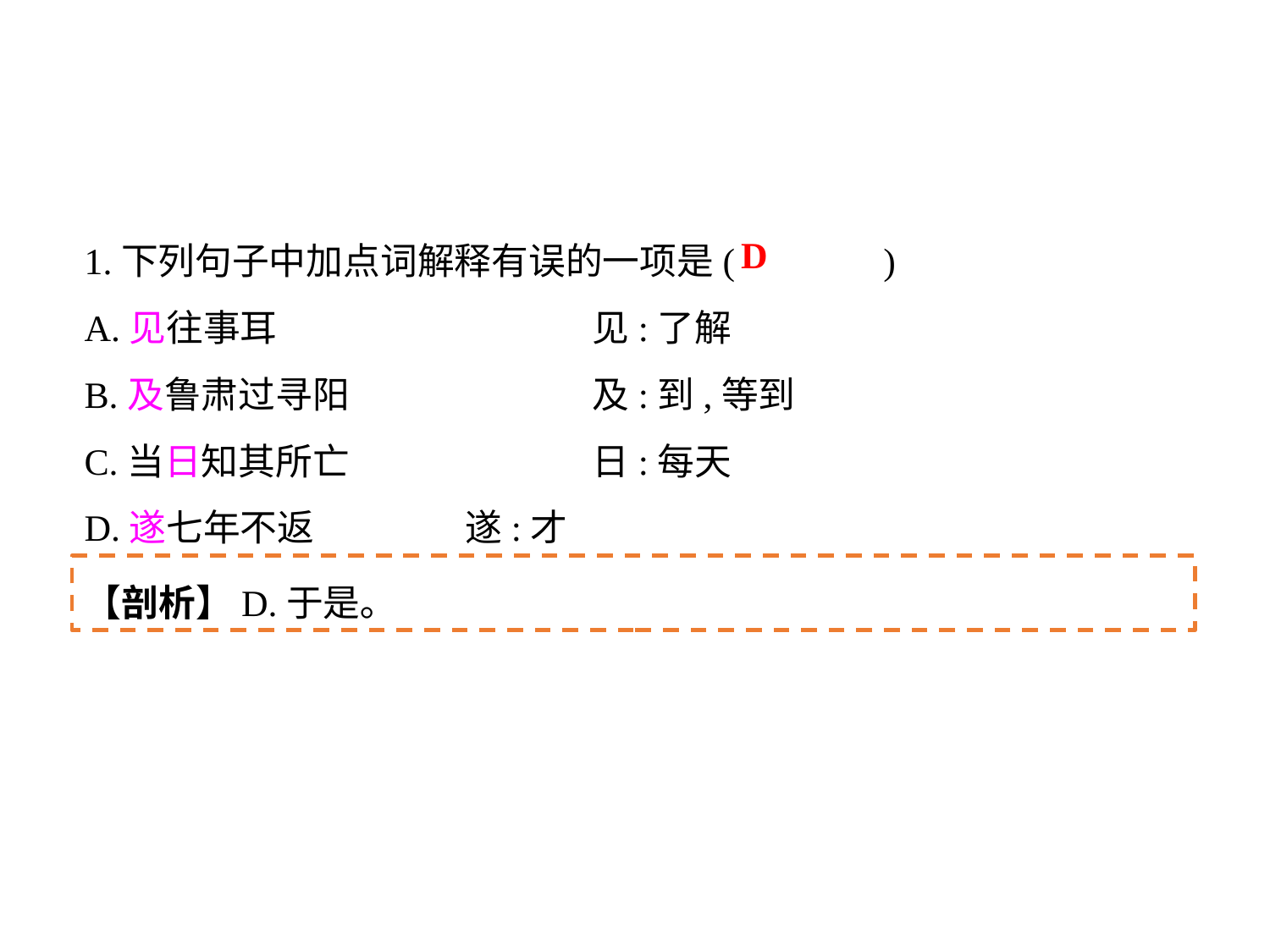

1.下列句子中加点词解释有误的一项是(	    )
A.见往事耳			见:了解
B.及鲁肃过寻阳		及:到,等到
C.当日知其所亡		日:每天
D.遂七年不返		遂:才
D
【剖析】D.于是｡